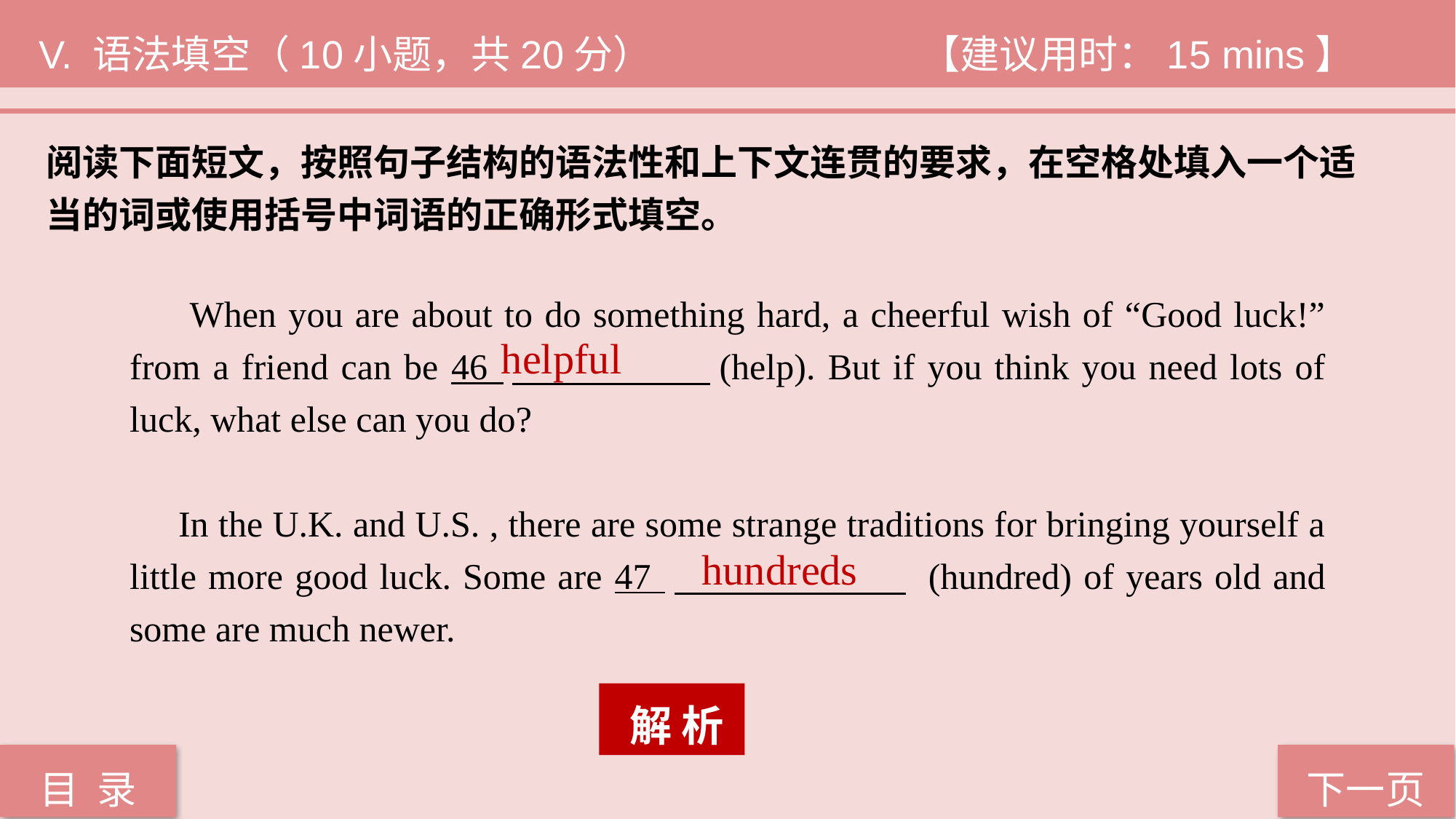

V. 语法填空（10小题，共20分）			 【建议用时：15 mins】
阅读下面短文，按照句子结构的语法性和上下文连贯的要求，在空格处填入一个适
当的词或使用括号中词语的正确形式填空。
     When you are about to do something hard, a cheerful wish of “Good luck!” from a friend can be 46 　　　　　(help). But if you think you need lots of luck, what else can you do?

     In the U.K. and U.S. , there are some strange traditions for bringing yourself a little more good luck. Some are 47 　　　　　　 (hundred) of years old and some are much newer.
helpful
hundreds
 解 析